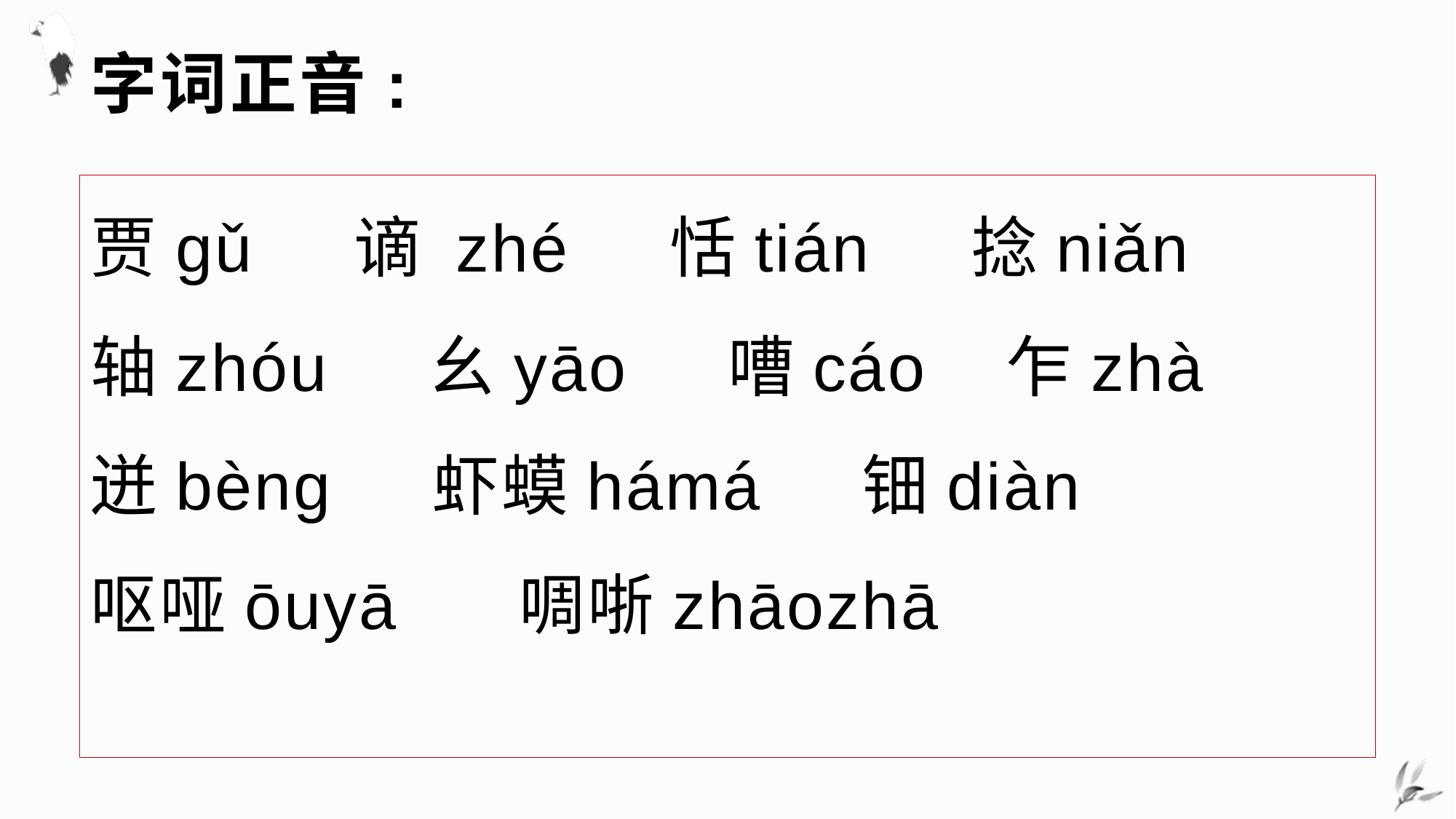

# 字词正音:
贾gǔ    谪 zhé    恬tián    捻niǎn
轴zhóu    幺yāo    嘈cáo   乍zhà
迸bèng    虾蟆hámá    钿diàn
呕哑ōuyā     啁哳zhāozhā